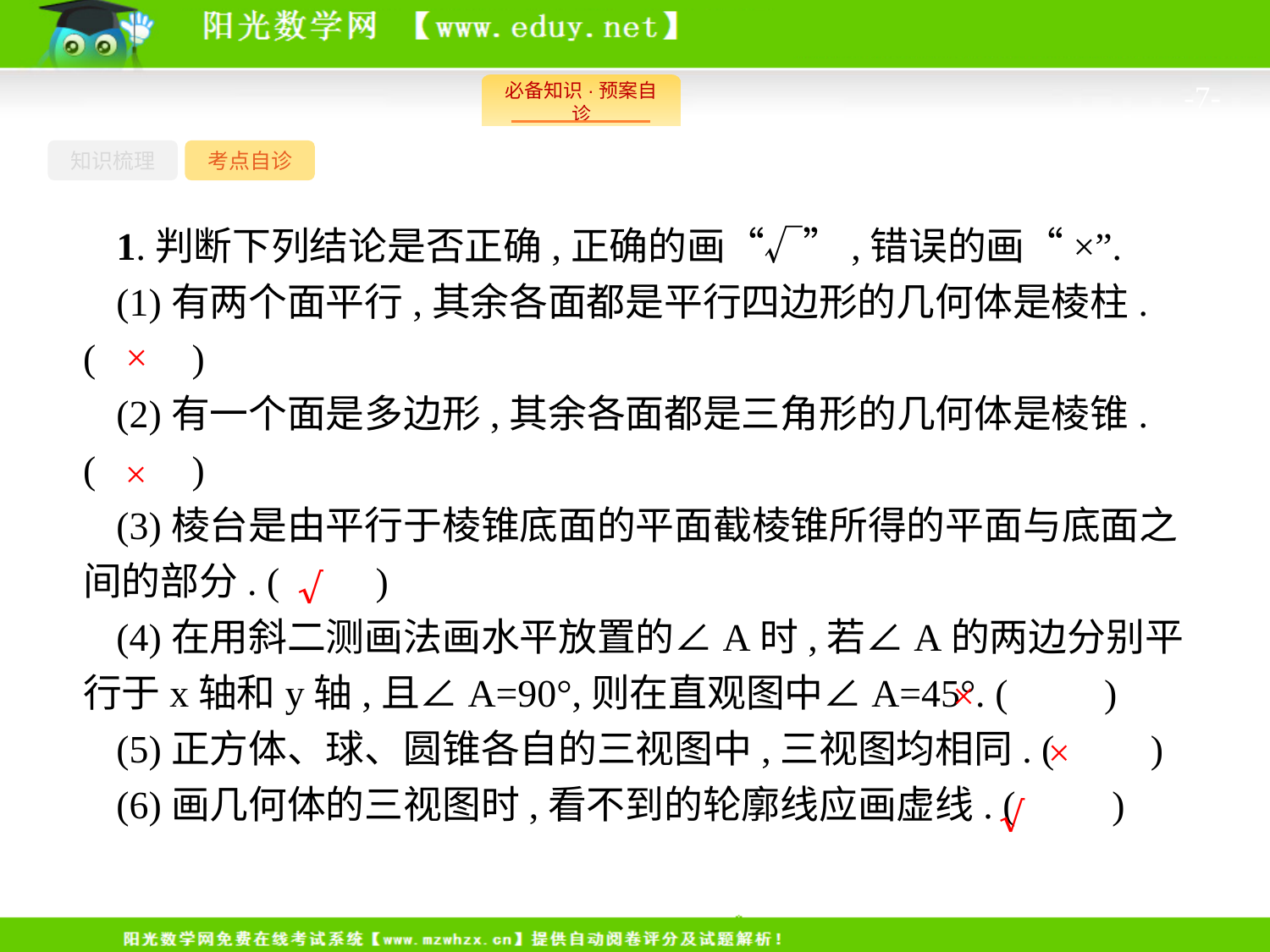

-7-
知识梳理
考点自诊
1.判断下列结论是否正确,正确的画“√”,错误的画“×”.
(1)有两个面平行,其余各面都是平行四边形的几何体是棱柱. (　　)
(2)有一个面是多边形,其余各面都是三角形的几何体是棱锥. (　　)
(3)棱台是由平行于棱锥底面的平面截棱锥所得的平面与底面之间的部分. (　　)
(4)在用斜二测画法画水平放置的∠A时,若∠A的两边分别平行于x轴和y轴,且∠A=90°,则在直观图中∠A=45°. (　　)
(5)正方体、球、圆锥各自的三视图中,三视图均相同. (　　)
(6)画几何体的三视图时,看不到的轮廓线应画虚线. (　　)
×
×
√
×
×
√